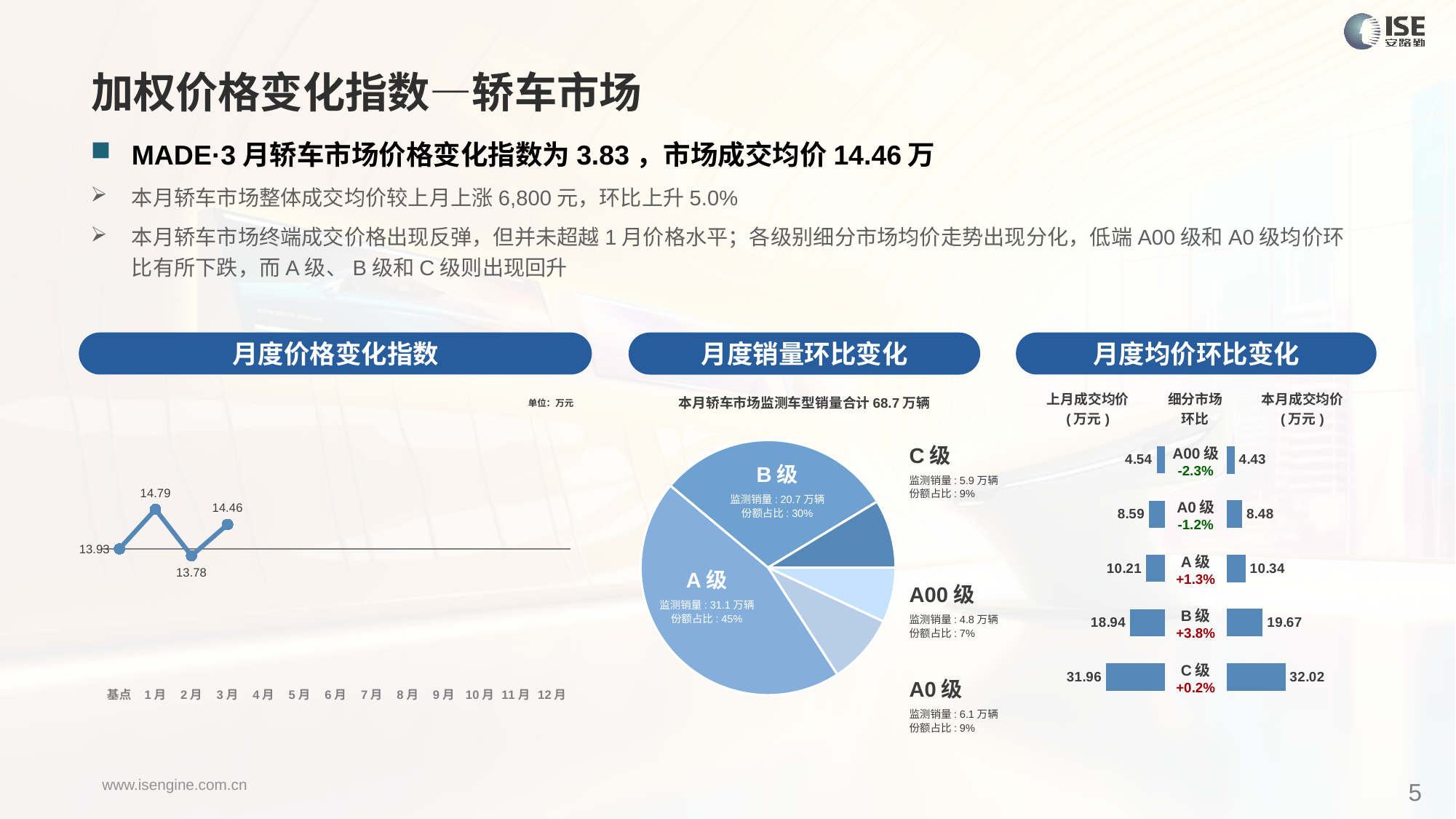

加权价格变化指数—轿车市场
MADE·3月轿车市场价格变化指数为3.83，市场成交均价14.46万
本月轿车市场整体成交均价较上月上涨6,800元，环比上升5.0%
本月轿车市场终端成交价格出现反弹，但并未超越1月价格水平；各级别细分市场均价走势出现分化，低端A00级和A0级均价环比有所下跌，而A级、B级和C级则出现回升
月度价格变化指数

月度均价环比变化

月度销量环比变化

### Chart

| Category | Y2024 |
|---|---|
| 基点 | 0.0 |
| 1月 | 6.179169729848333 |
| 2月 | -1.08 |
| 3月 | 3.83 |
| 4月 | None |
| 5月 | None |
| 6月 | None |
| 7月 | None |
| 8月 | None |
| 9月 | None |
| 10月 | None |
| 11月 | None |
| 12月 | None |
本月轿车市场监测车型销量合计68.7万辆
| 上月成交均价 (万元) | 细分市场 环比 | 本月成交均价 (万元) |
| --- | --- | --- |
单位：万元

### Chart

| Category | 细分市场 |
|---|---|
| A00级 | 47813.0 |
| A0级 | 61062.0 |
| A级 | 310837.0 |
| B级 | 207608.0 |
| C级 | 59484.0 |
C级
监测销量: 5.9万辆
份额占比: 9%
| A00级 -2.3% |
| --- |
| A0级 -1.2% |
| A级 +1.3% |
| B级 +3.8% |
| C级 +0.2% |

### Chart

| Category | 成交均价 |
|---|---|
| A00 | 4.54 |
| A0 | 8.59 |
| A | 10.21 |
| B | 18.94 |
| C | 31.96 |

### Chart

| Category | 金额 |
|---|---|
| A00 | 4.434716708844884 |
| A0 | 8.483261111657004 |
| A | 10.33576868881718 |
| B | 19.67021097452888 |
| C | 32.01794331248759 |
B级
监测销量: 20.7万辆
份额占比: 30%
A级
监测销量: 31.1万辆
份额占比: 45%
A00级
监测销量: 4.8万辆
份额占比: 7%
A0级
监测销量: 6.1万辆
份额占比: 9%
5